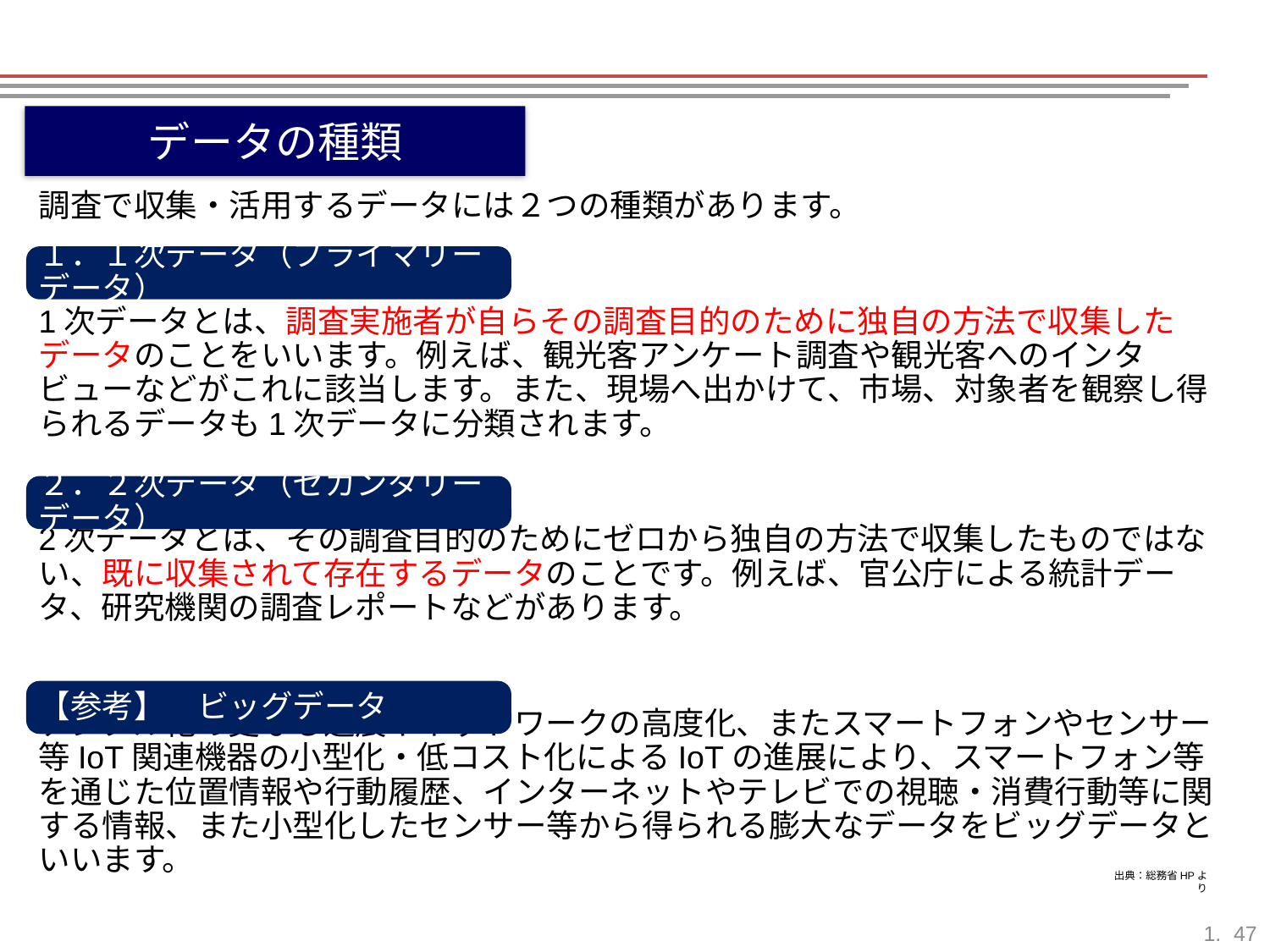

データの種類
調査で収集・活用するデータには２つの種類があります。

1次データとは、調査実施者が自らその調査目的のために独自の方法で収集したデータのことをいいます。例えば、観光客アンケート調査や観光客へのインタビューなどがこれに該当します。また、現場へ出かけて、市場、対象者を観察し得られるデータも1次データに分類されます。

2次データとは、その調査目的のためにゼロから独自の方法で収集したものではない、既に収集されて存在するデータのことです。例えば、官公庁による統計データ、研究機関の調査レポートなどがあります。

デジタル化の更なる進展やネットワークの高度化、またスマートフォンやセンサー等IoT関連機器の小型化・低コスト化によるIoTの進展により、スマートフォン等を通じた位置情報や行動履歴、インターネットやテレビでの視聴・消費行動等に関する情報、また小型化したセンサー等から得られる膨大なデータをビッグデータといいます。

１．１次データ（プライマリーデータ）

２．２次データ（セカンダリーデータ）

【参考】　ビッグデータ
出典：総務省HPより
47